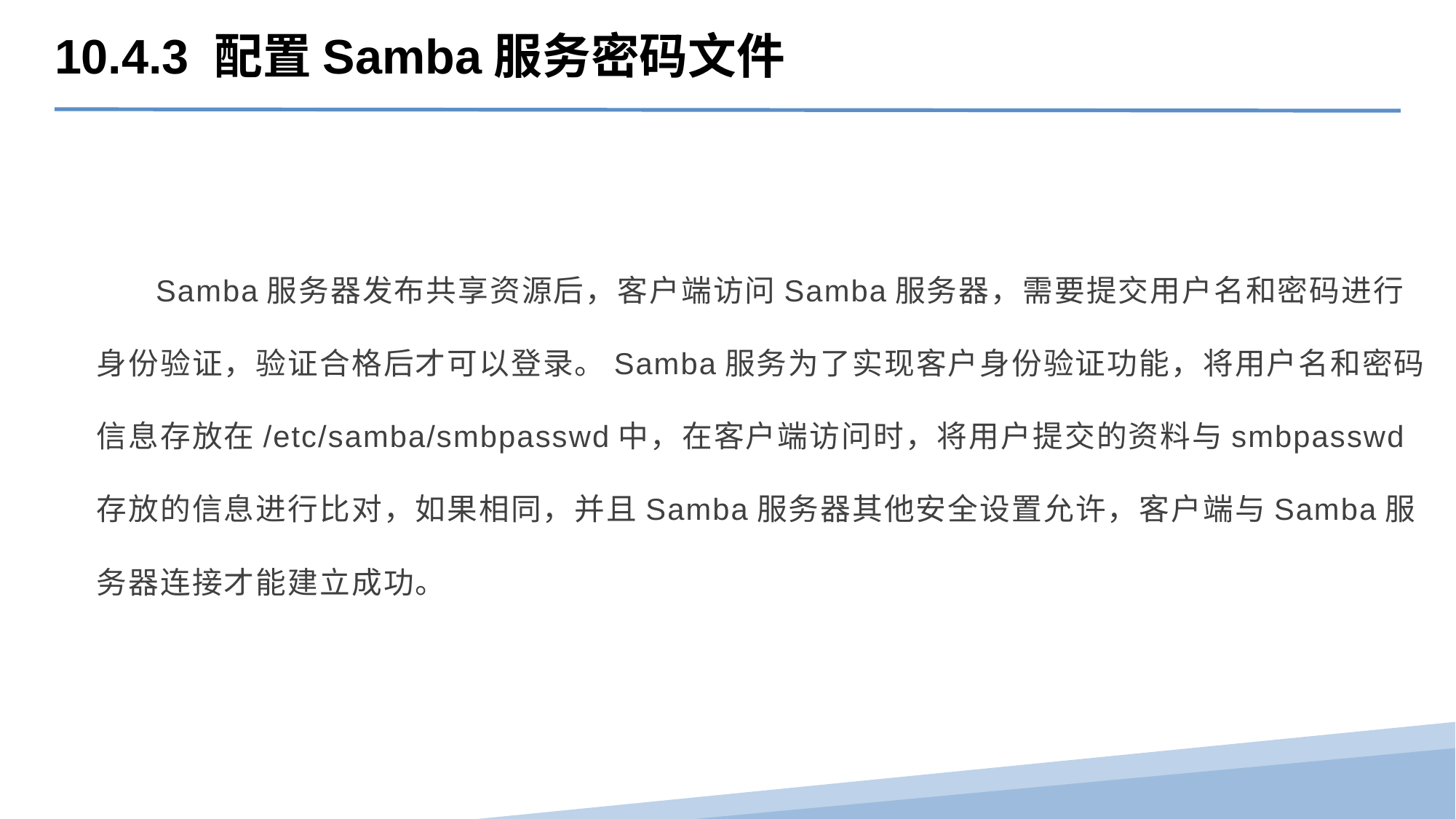

10.4.3 配置Samba服务密码文件
      Samba服务器发布共享资源后，客户端访问Samba服务器，需要提交用户名和密码进行身份验证，验证合格后才可以登录。Samba服务为了实现客户身份验证功能，将用户名和密码信息存放在/etc/samba/smbpasswd中，在客户端访问时，将用户提交的资料与smbpasswd存放的信息进行比对，如果相同，并且Samba服务器其他安全设置允许，客户端与Samba服务器连接才能建立成功。